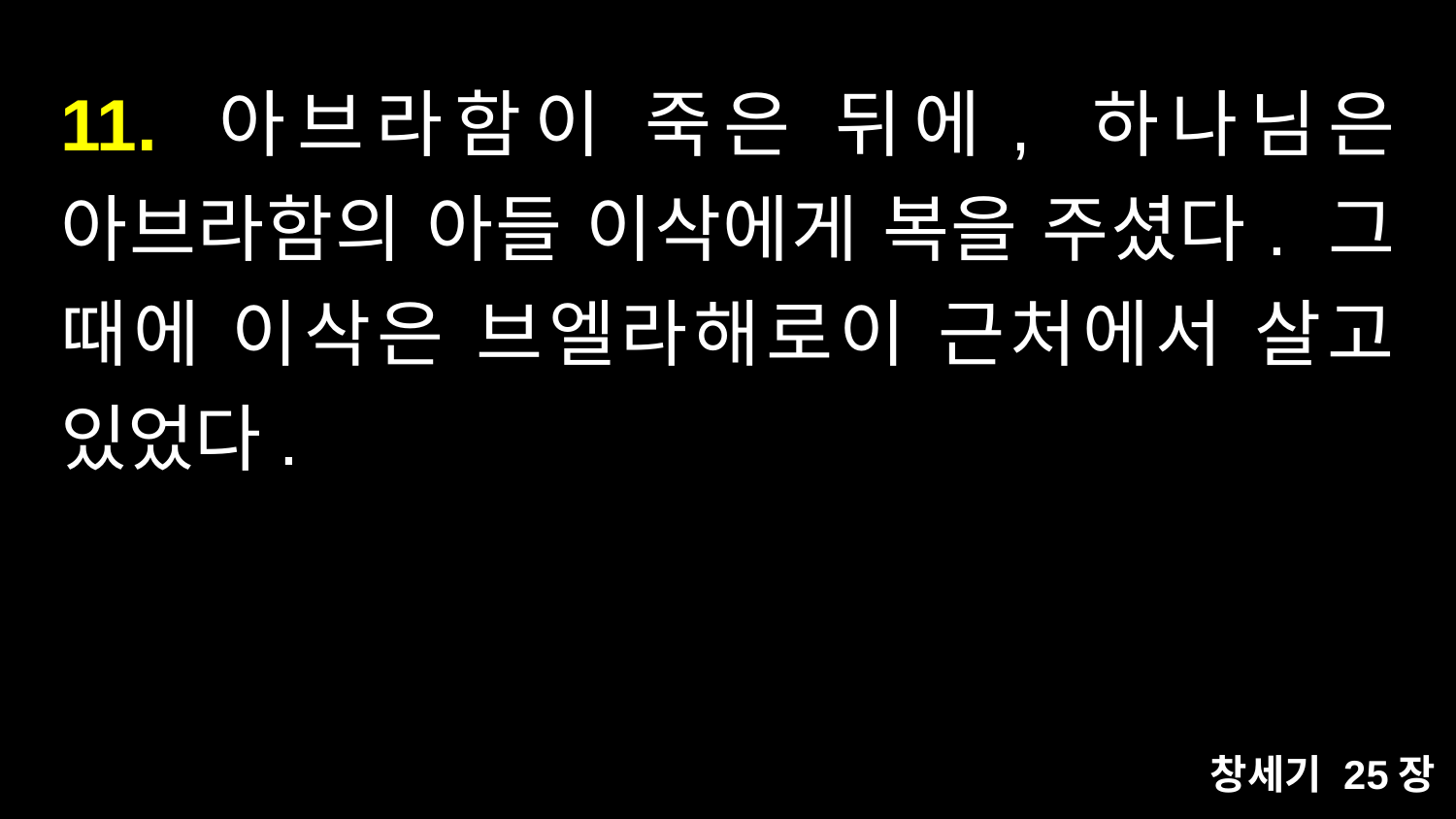

# 11. 아브라함이 죽은 뒤에, 하나님은 아브라함의 아들 이삭에게 복을 주셨다. 그 때에 이삭은 브엘라해로이 근처에서 살고 있었다.
창세기 25장